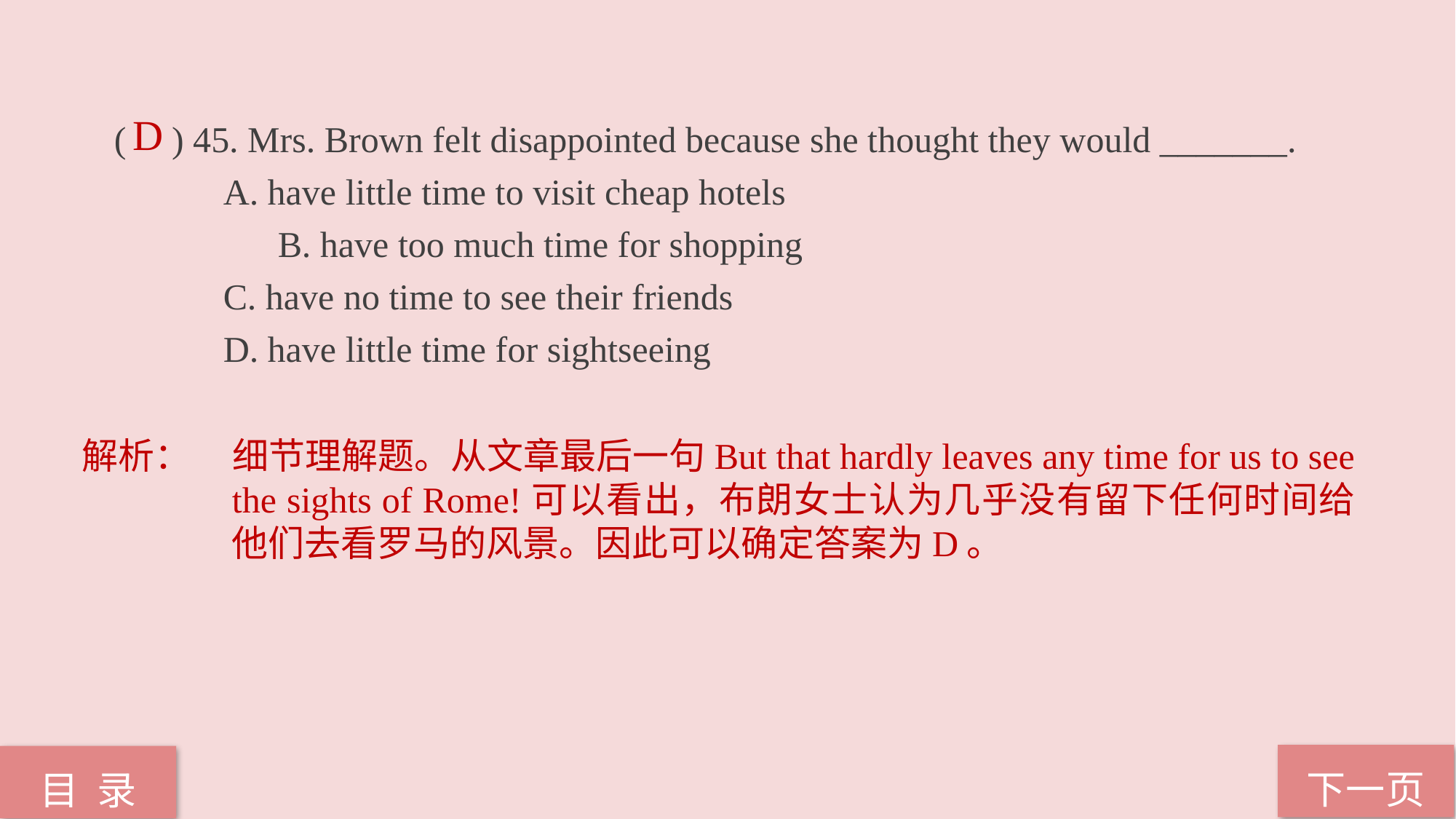

D
(     ) 45. Mrs. Brown felt disappointed because she thought they would _______.
	A. have little time to visit cheap hotels
	B. have too much time for shopping
	C. have no time to see their friends
	D. have little time for sightseeing
解析：	细节理解题。从文章最后一句But that hardly leaves any time for us to see the sights of Rome!可以看出，布朗女士认为几乎没有留下任何时间给他们去看罗马的风景。因此可以确定答案为D。